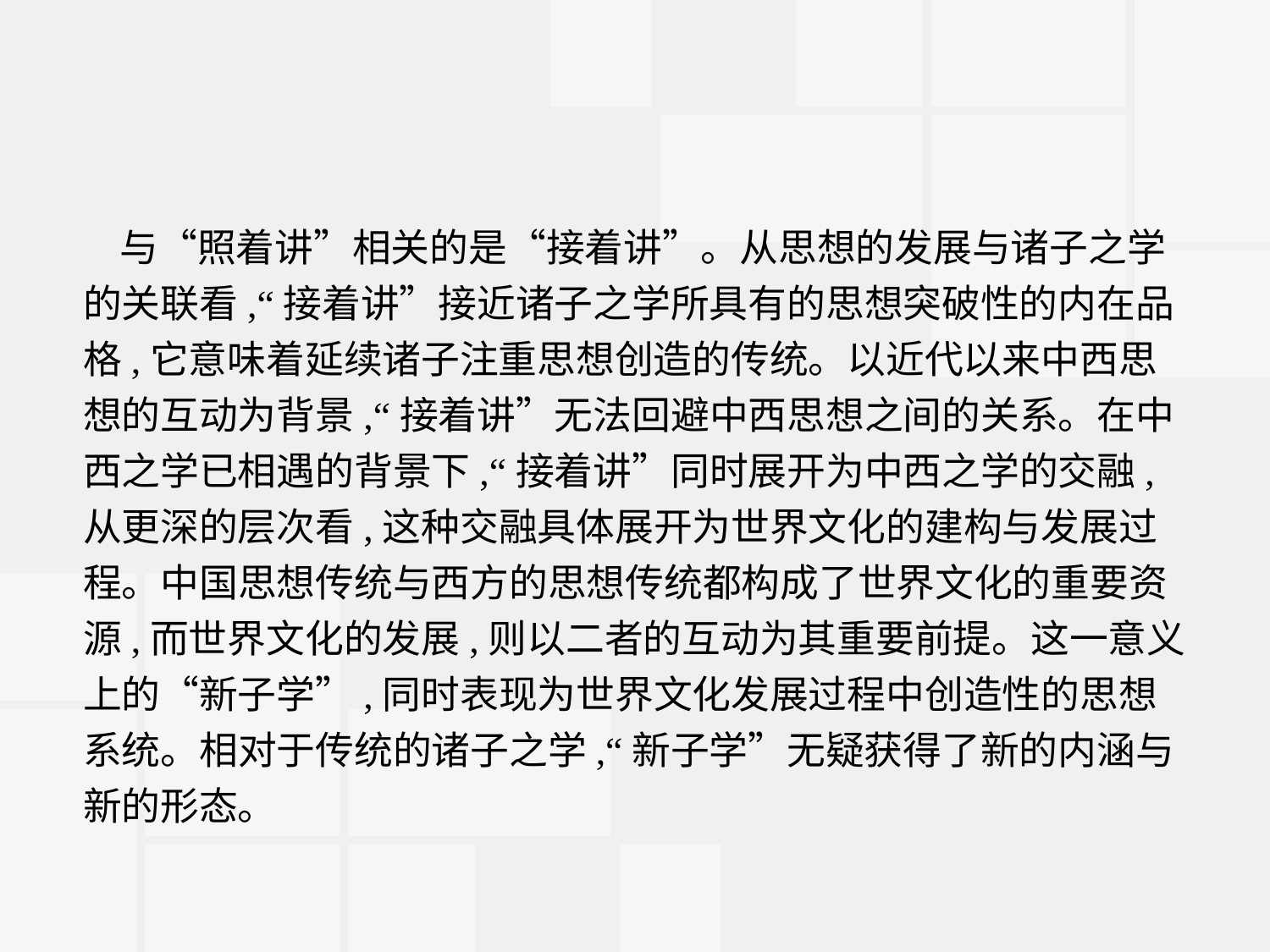

与“照着讲”相关的是“接着讲”。从思想的发展与诸子之学的关联看,“接着讲”接近诸子之学所具有的思想突破性的内在品格,它意味着延续诸子注重思想创造的传统。以近代以来中西思想的互动为背景,“接着讲”无法回避中西思想之间的关系。在中西之学已相遇的背景下,“接着讲”同时展开为中西之学的交融,从更深的层次看,这种交融具体展开为世界文化的建构与发展过程。中国思想传统与西方的思想传统都构成了世界文化的重要资源,而世界文化的发展,则以二者的互动为其重要前提。这一意义上的“新子学”,同时表现为世界文化发展过程中创造性的思想系统。相对于传统的诸子之学,“新子学”无疑获得了新的内涵与新的形态。